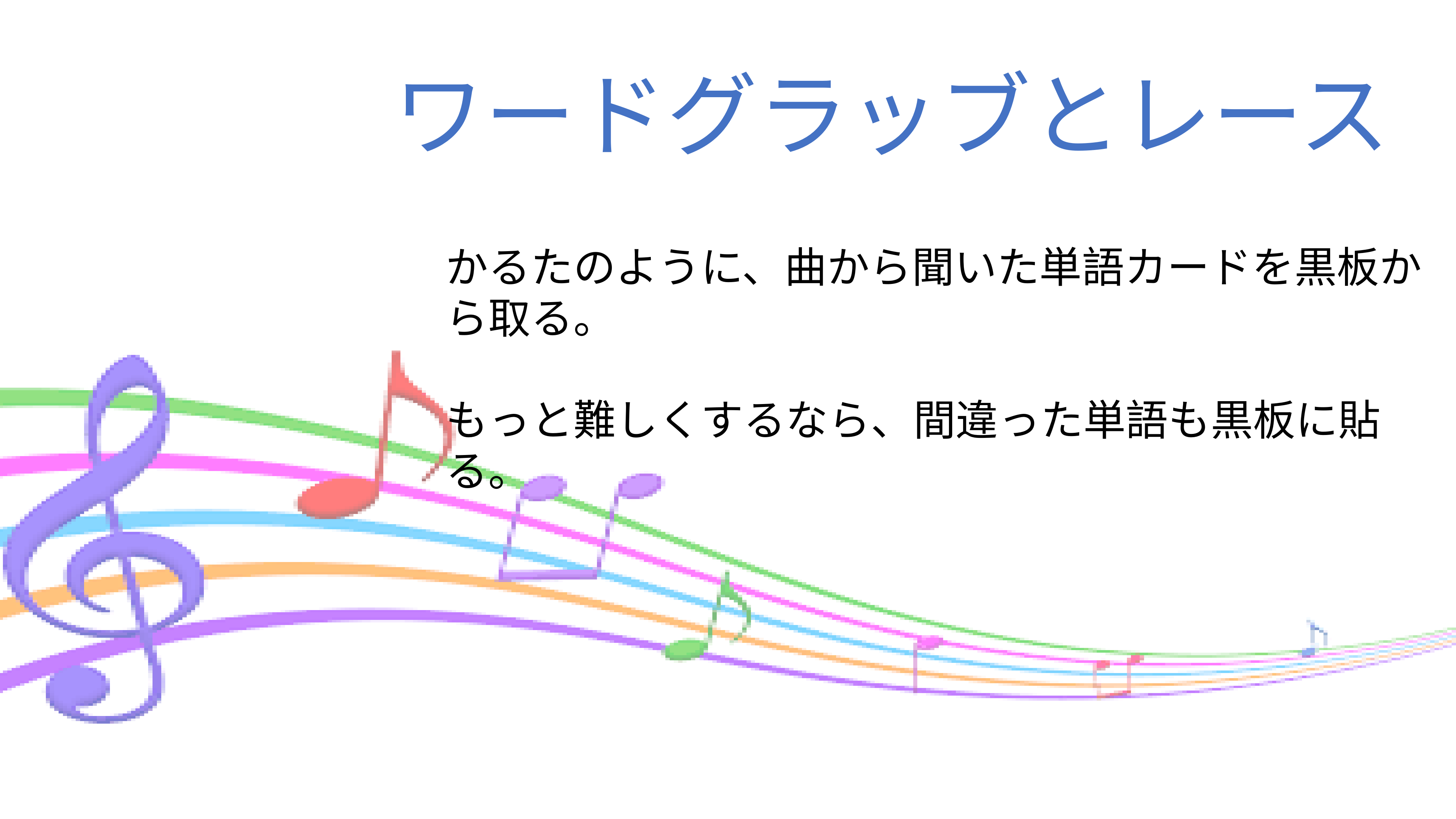

# ワードグラッブとレース
かるたのように、曲から聞いた単語カードを黒板から取る。

もっと難しくするなら、間違った単語も黒板に貼る。